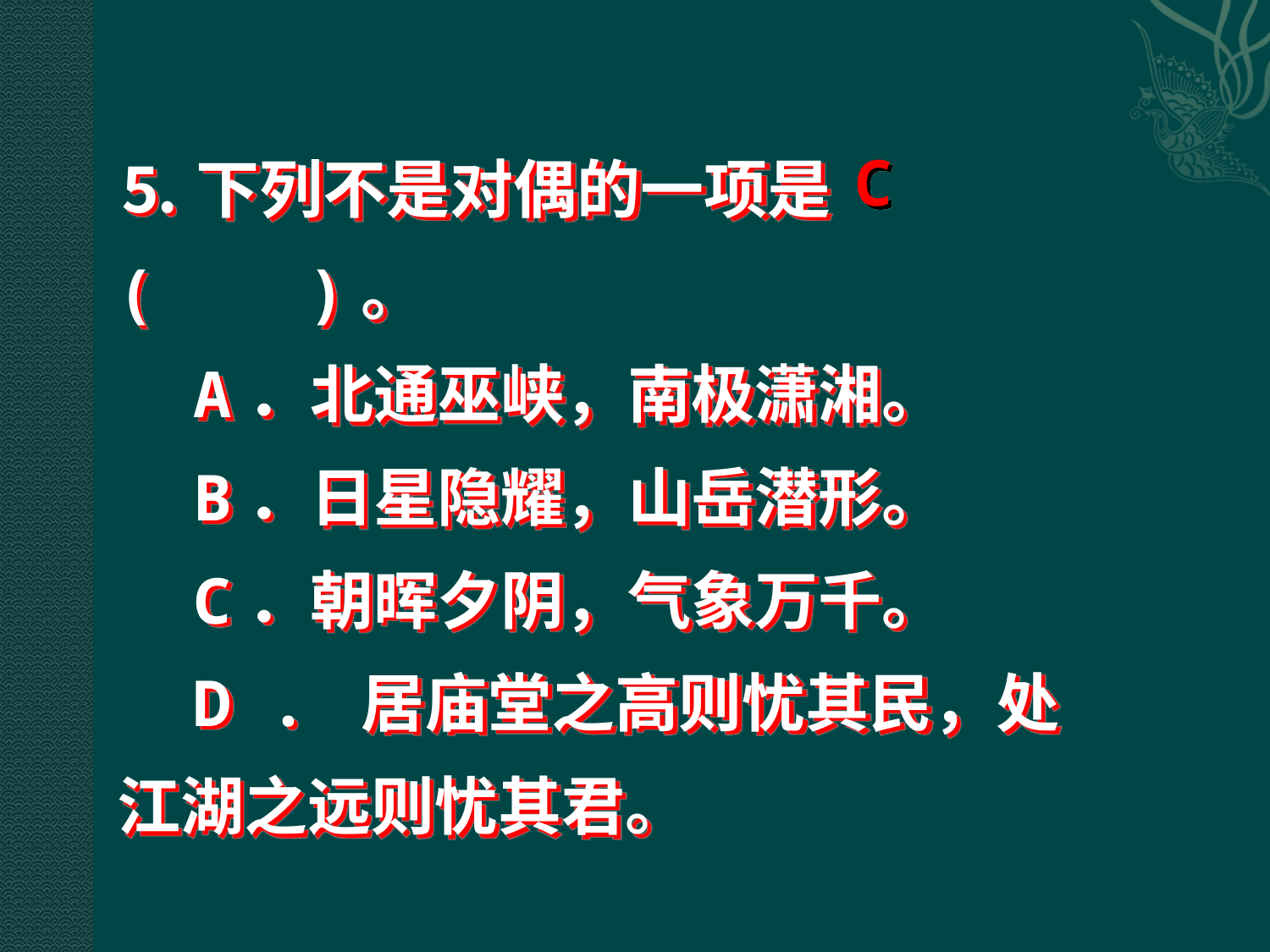

⒌下列不是对偶的一项是(    )。
  A．北通巫峡，南极潇湘。
  B．日星隐耀，山岳潜形。
  C．朝晖夕阴，气象万千。
  D . 居庙堂之高则忧其民，处江湖之远则忧其君。
C